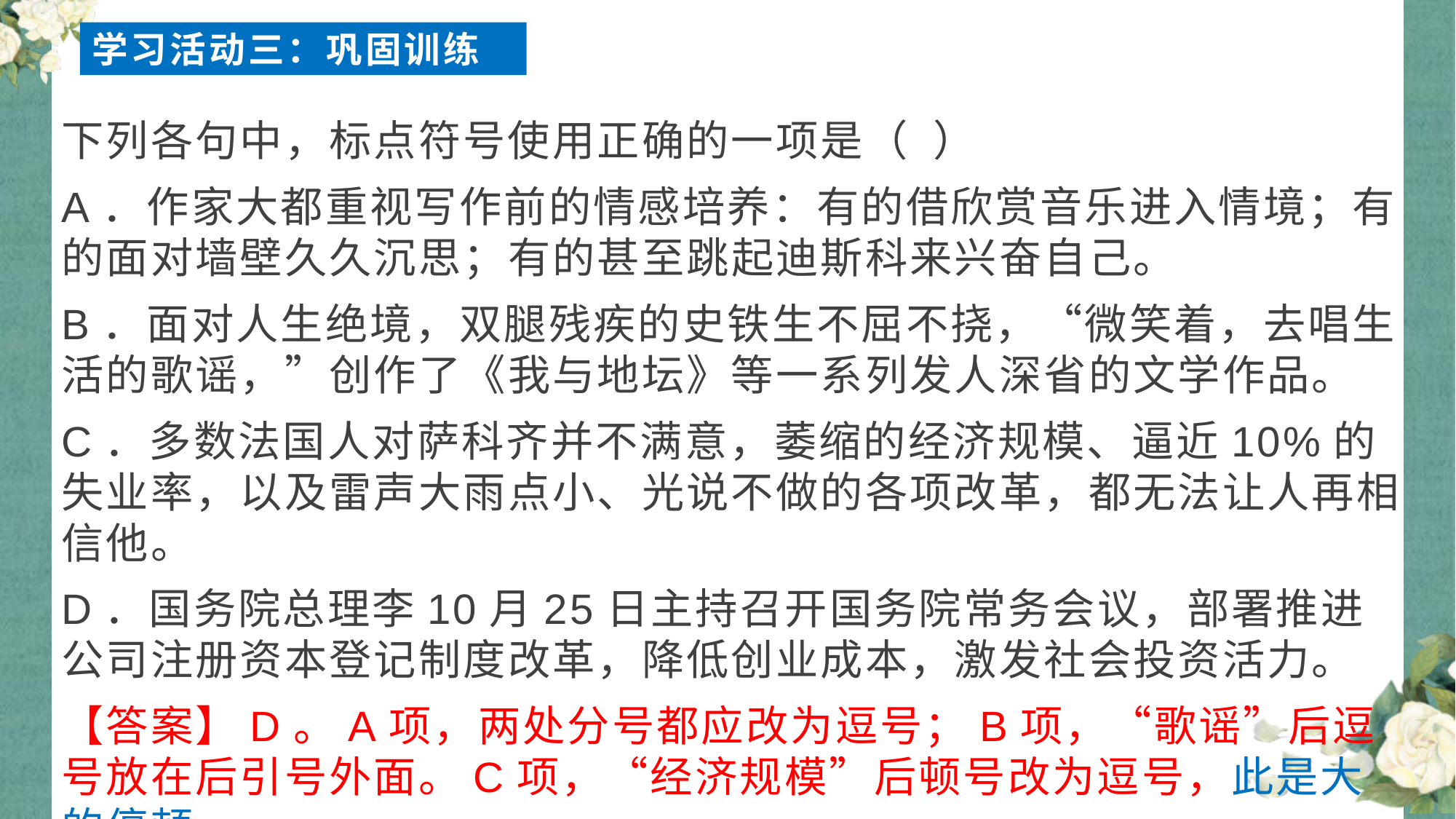

学习活动三：巩固训练
下列各句中，标点符号使用正确的一项是（  ）
A．作家大都重视写作前的情感培养：有的借欣赏音乐进入情境；有的面对墙壁久久沉思；有的甚至跳起迪斯科来兴奋自己。
B．面对人生绝境，双腿残疾的史铁生不屈不挠，“微笑着，去唱生活的歌谣，”创作了《我与地坛》等一系列发人深省的文学作品。
C．多数法国人对萨科齐并不满意，萎缩的经济规模、逼近10%的失业率，以及雷声大雨点小、光说不做的各项改革，都无法让人再相信他。
D．国务院总理李10月25日主持召开国务院常务会议，部署推进公司注册资本登记制度改革，降低创业成本，激发社会投资活力。
【答案】D。A项，两处分号都应改为逗号；B项，“歌谣”后逗号放在后引号外面。C项，“经济规模”后顿号改为逗号，此是大的停顿。